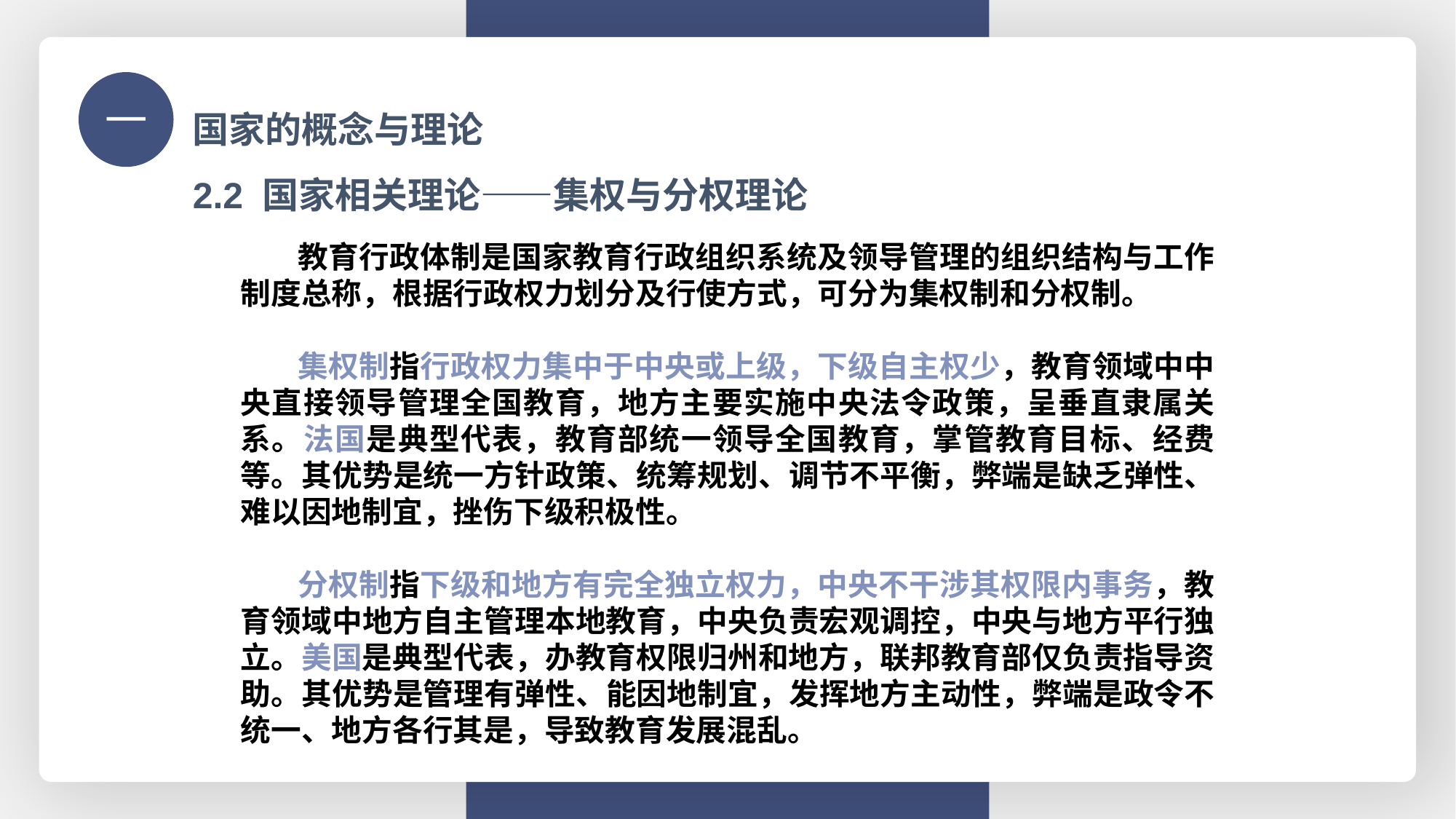

国家的概念与理论
一
2.2 国家相关理论——集权与分权理论
       教育行政体制是国家教育行政组织系统及领导管理的组织结构与工作制度总称，根据行政权力划分及行使方式，可分为集权制和分权制。

       集权制指行政权力集中于中央或上级，下级自主权少，教育领域中中央直接领导管理全国教育，地方主要实施中央法令政策，呈垂直隶属关系。法国是典型代表，教育部统一领导全国教育，掌管教育目标、经费等。其优势是统一方针政策、统筹规划、调节不平衡，弊端是缺乏弹性、难以因地制宜，挫伤下级积极性。

       分权制指下级和地方有完全独立权力，中央不干涉其权限内事务，教育领域中地方自主管理本地教育，中央负责宏观调控，中央与地方平行独立。美国是典型代表，办教育权限归州和地方，联邦教育部仅负责指导资助。其优势是管理有弹性、能因地制宜，发挥地方主动性，弊端是政令不统一、地方各行其是，导致教育发展混乱。